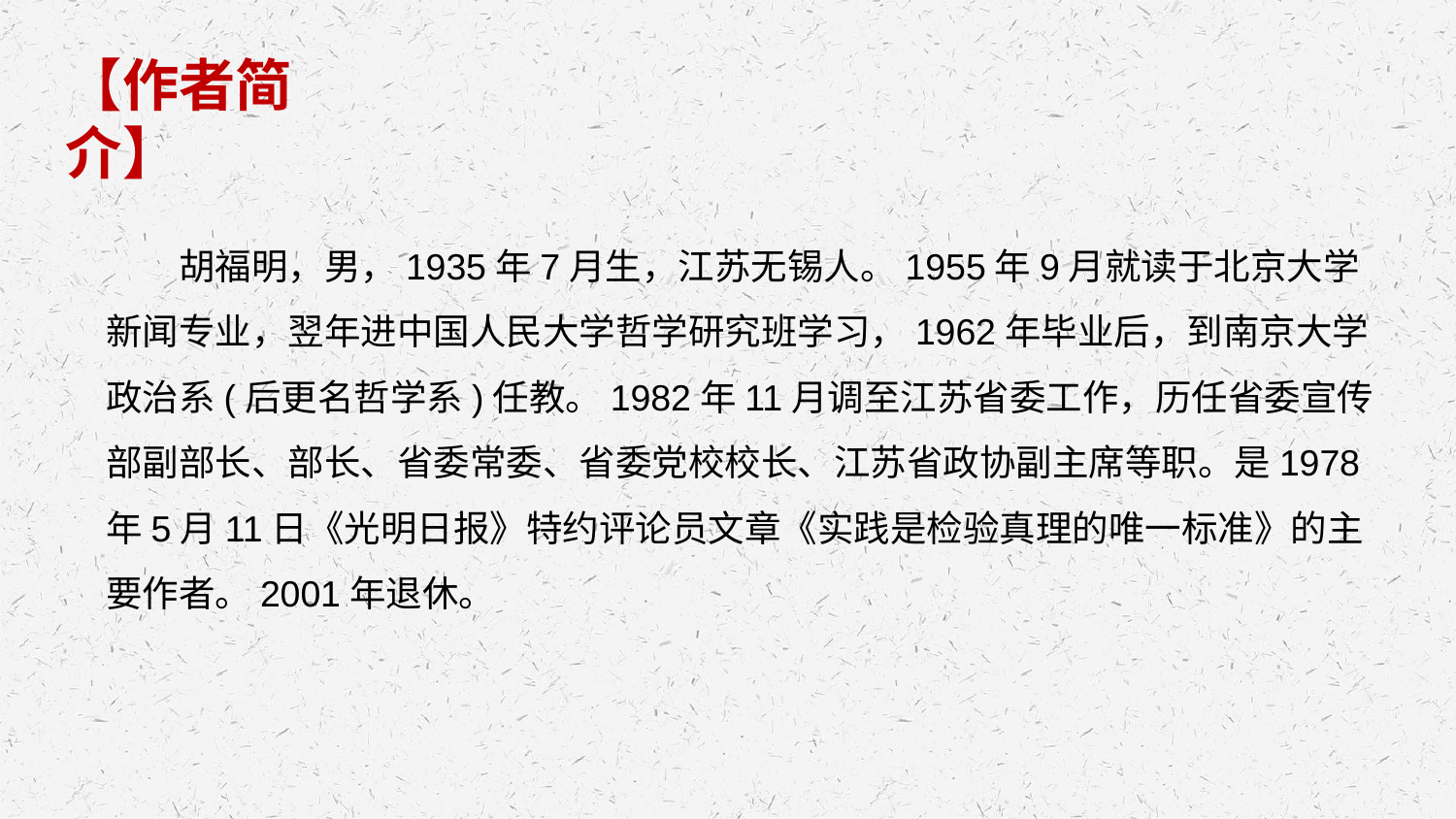

【作者简介】
胡福明，男，1935年7月生，江苏无锡人。1955年9月就读于北京大学新闻专业，翌年进中国人民大学哲学研究班学习，1962年毕业后，到南京大学政治系(后更名哲学系)任教。1982年11月调至江苏省委工作，历任省委宣传部副部长、部长、省委常委、省委党校校长、江苏省政协副主席等职。是1978年5月11日《光明日报》特约评论员文章《实践是检验真理的唯一标准》的主要作者。2001年退休。